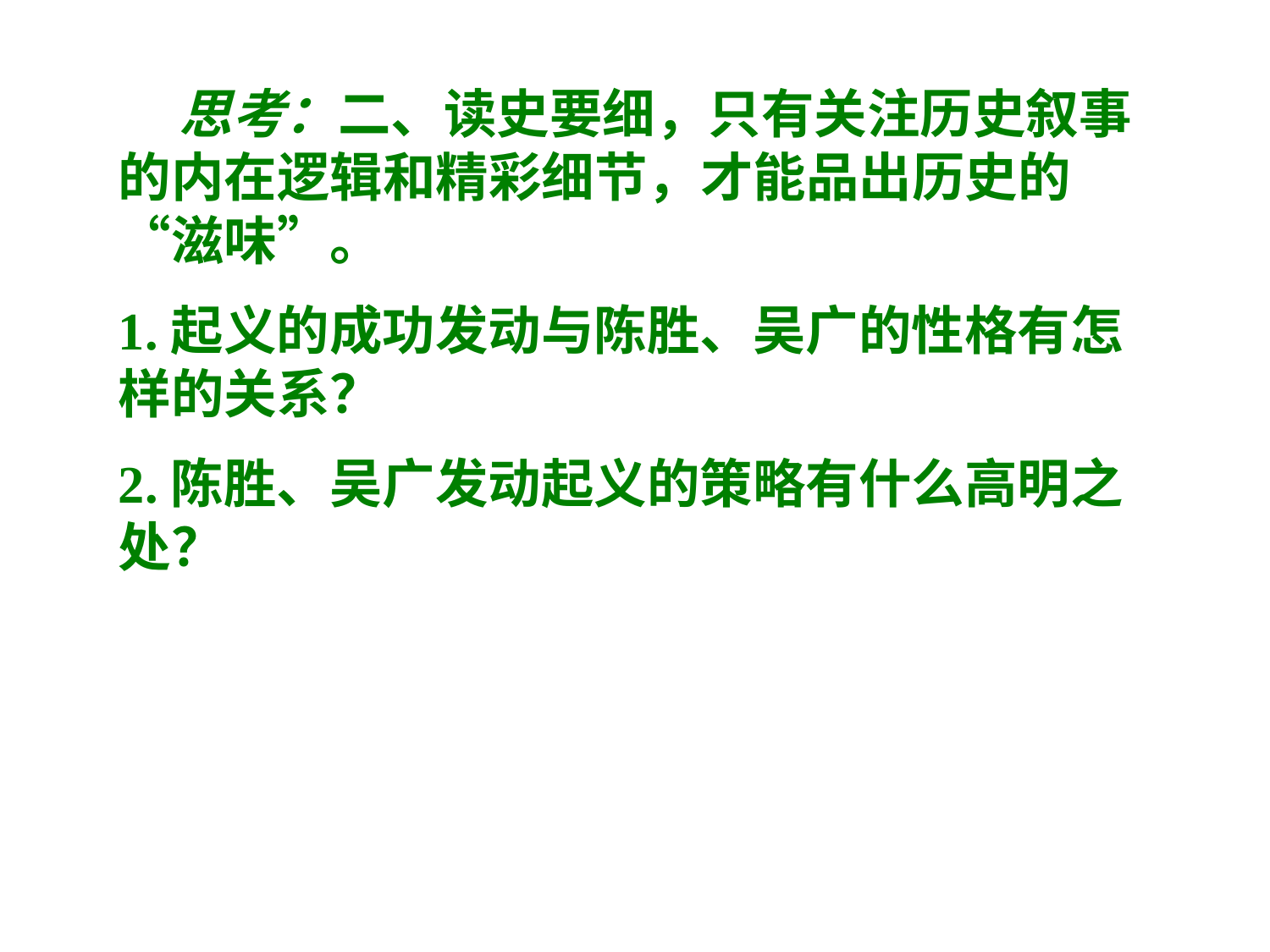

思考：二、读史要细，只有关注历史叙事的内在逻辑和精彩细节，才能品出历史的“滋味”。
1.起义的成功发动与陈胜、吴广的性格有怎样的关系？
2.陈胜、吴广发动起义的策略有什么高明之处？